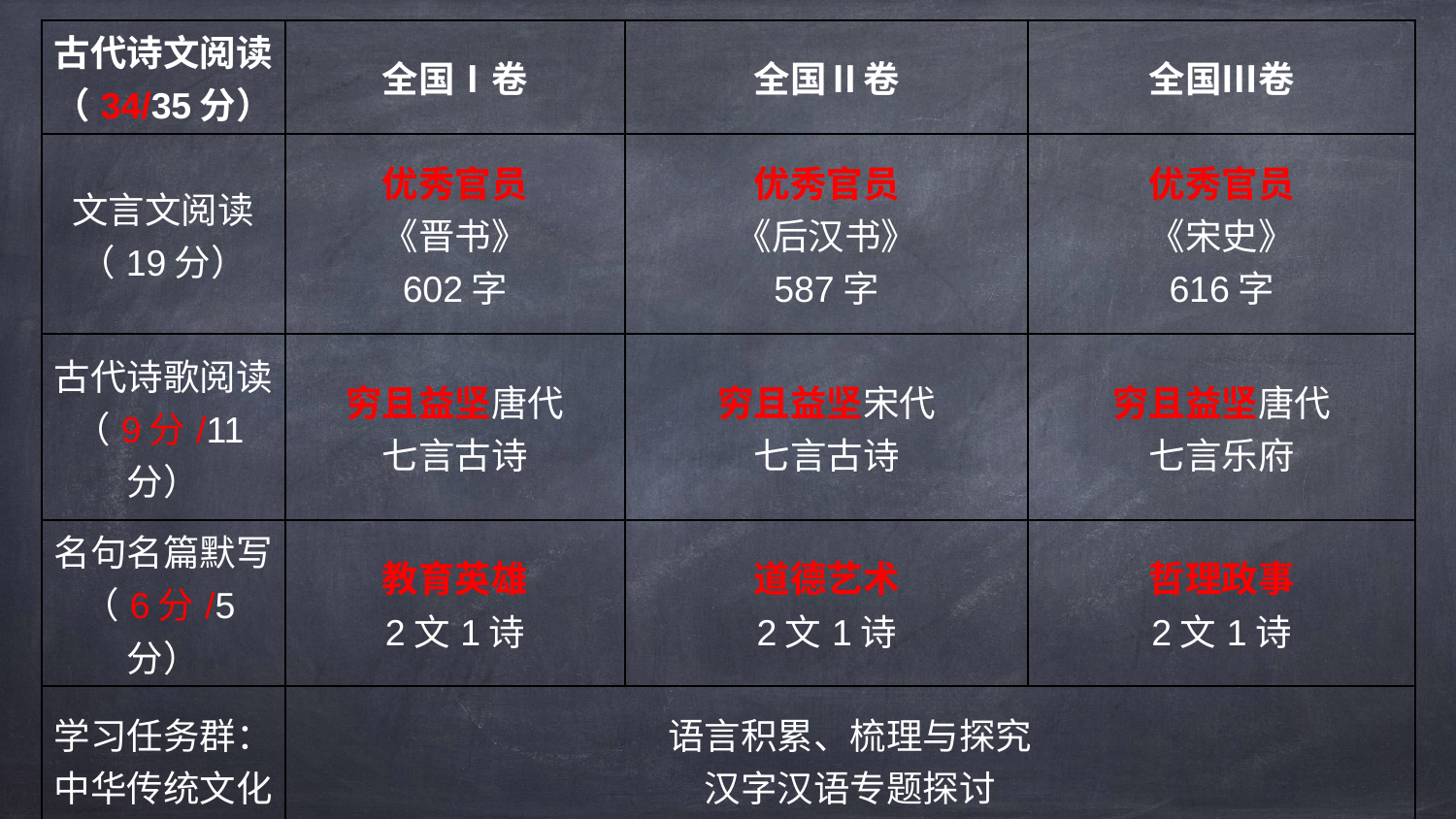

| 古代诗文阅读（34/35分） | 全国Ⅰ卷 | 全国Ⅱ卷 | 全国Ⅲ卷 |
| --- | --- | --- | --- |
| 文言文阅读（19分） | 优秀官员 《晋书》 602字 | 优秀官员 《后汉书》 587字 | 优秀官员 《宋史》 616字 |
| 古代诗歌阅读（9分/11分） | 穷且益坚唐代 七言古诗 | 穷且益坚宋代 七言古诗 | 穷且益坚唐代 七言乐府 |
| 名句名篇默写（6分/5分） | 教育英雄 2文1诗 | 道德艺术 2文1诗 | 哲理政事 2文1诗 |
| 学习任务群： 中华传统文化经典研习 | 语言积累、梳理与探究 汉字汉语专题探讨 中华经典文化经典研习 |  |  |